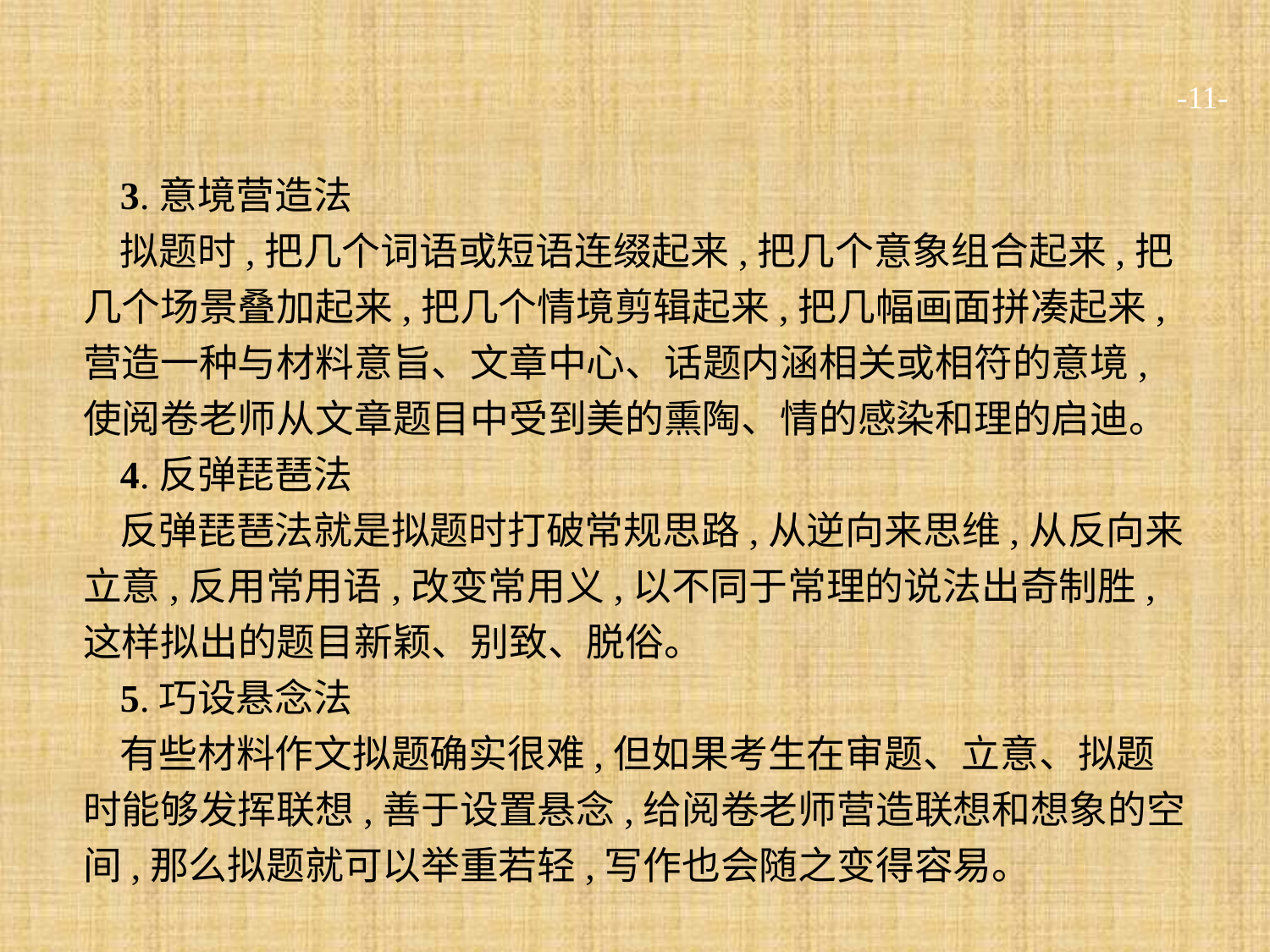

-11-
3.意境营造法
拟题时,把几个词语或短语连缀起来,把几个意象组合起来,把几个场景叠加起来,把几个情境剪辑起来,把几幅画面拼凑起来,营造一种与材料意旨、文章中心、话题内涵相关或相符的意境,使阅卷老师从文章题目中受到美的熏陶、情的感染和理的启迪。
4.反弹琵琶法
反弹琵琶法就是拟题时打破常规思路,从逆向来思维,从反向来立意,反用常用语,改变常用义,以不同于常理的说法出奇制胜,这样拟出的题目新颖、别致、脱俗。
5.巧设悬念法
有些材料作文拟题确实很难,但如果考生在审题、立意、拟题时能够发挥联想,善于设置悬念,给阅卷老师营造联想和想象的空间,那么拟题就可以举重若轻,写作也会随之变得容易。